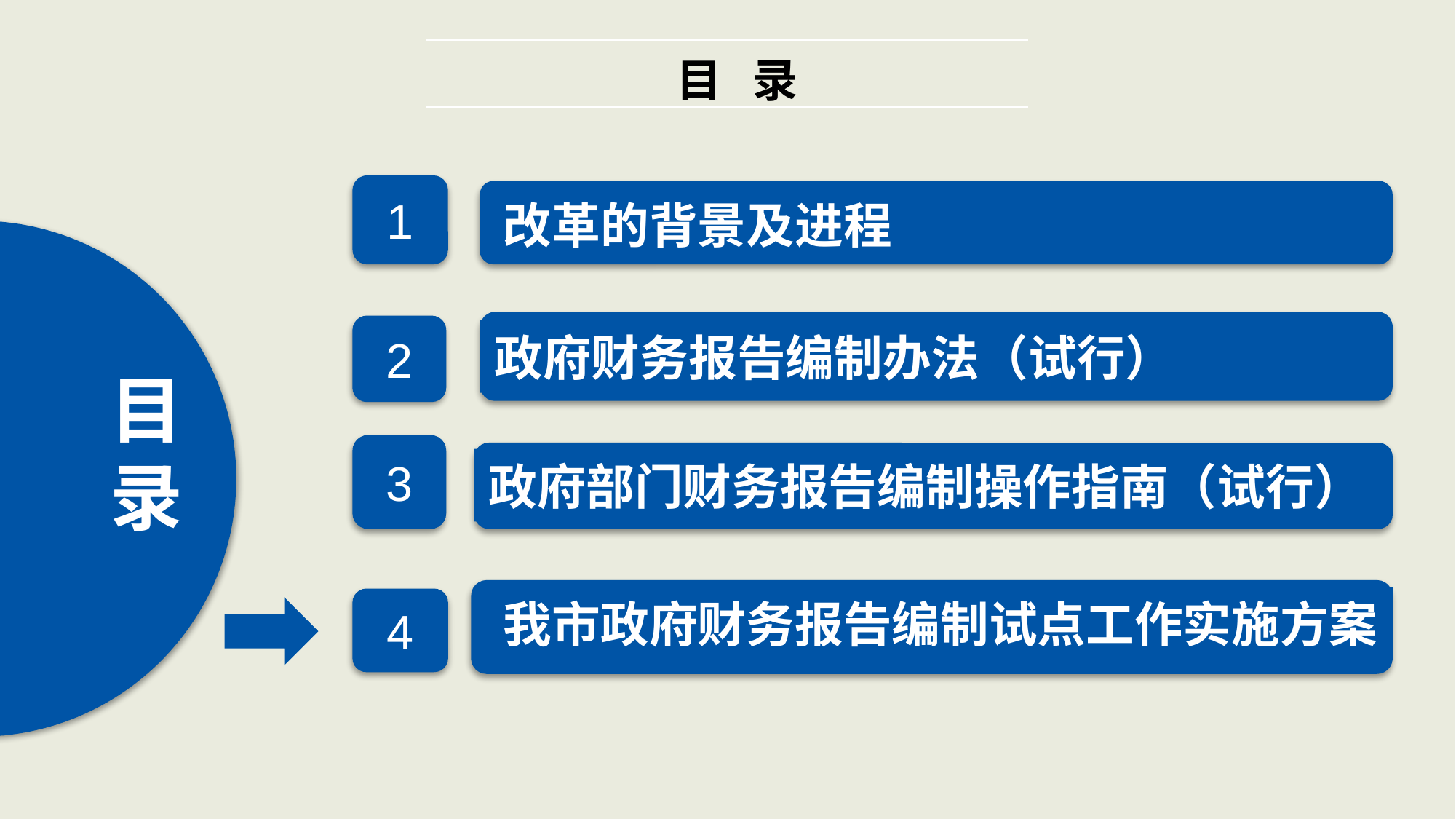

目   录
1

改革的背景及进程

2
政府财务报告编制办法（试行）
目
录
3

政府部门财务报告编制操作指南（试行）

我市政府财务报告编制试点工作实施方案

4
122